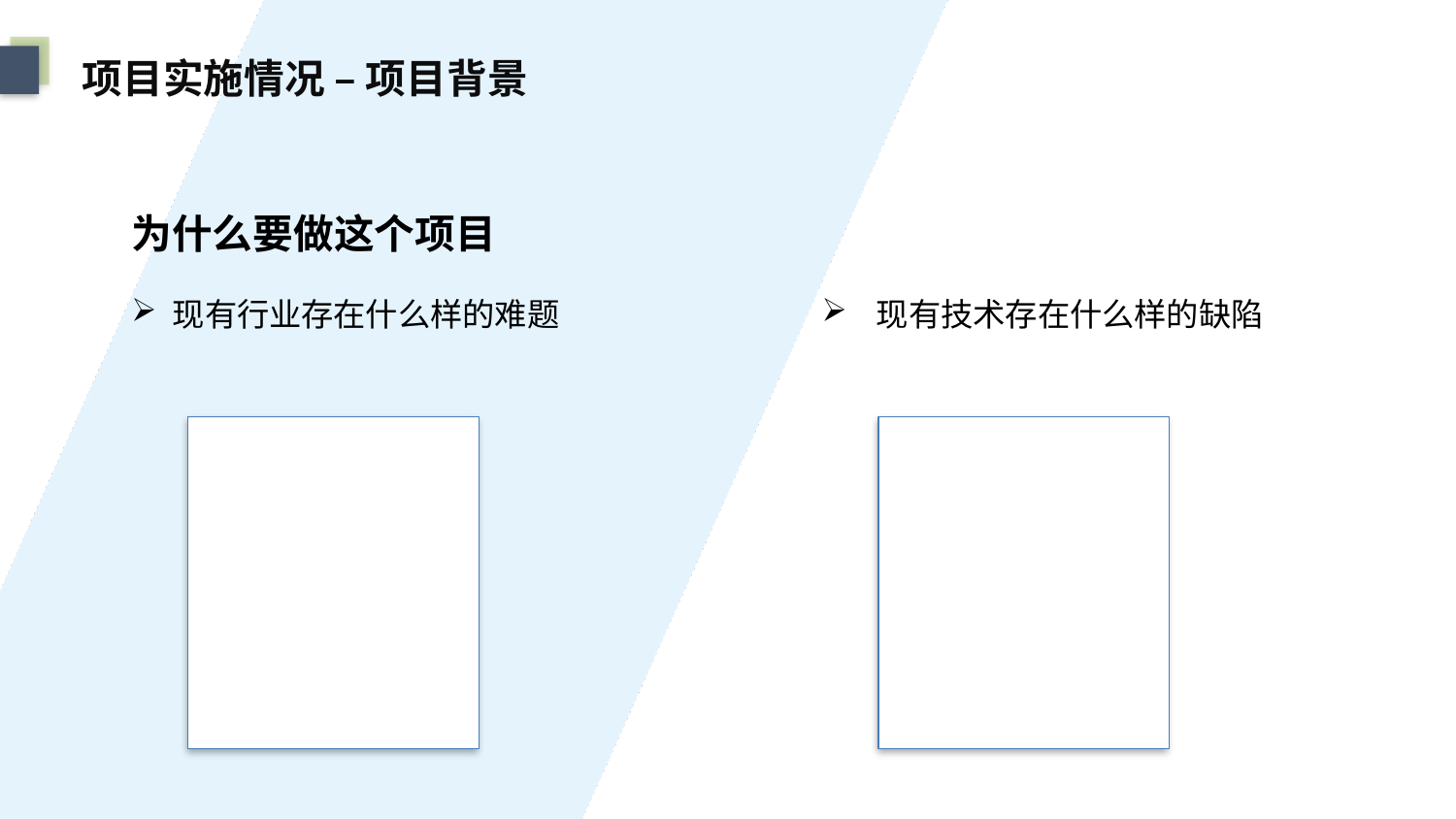

项目实施情况 – 项目背景
为什么要做这个项目
现有行业存在什么样的难题
现有技术存在什么样的缺陷